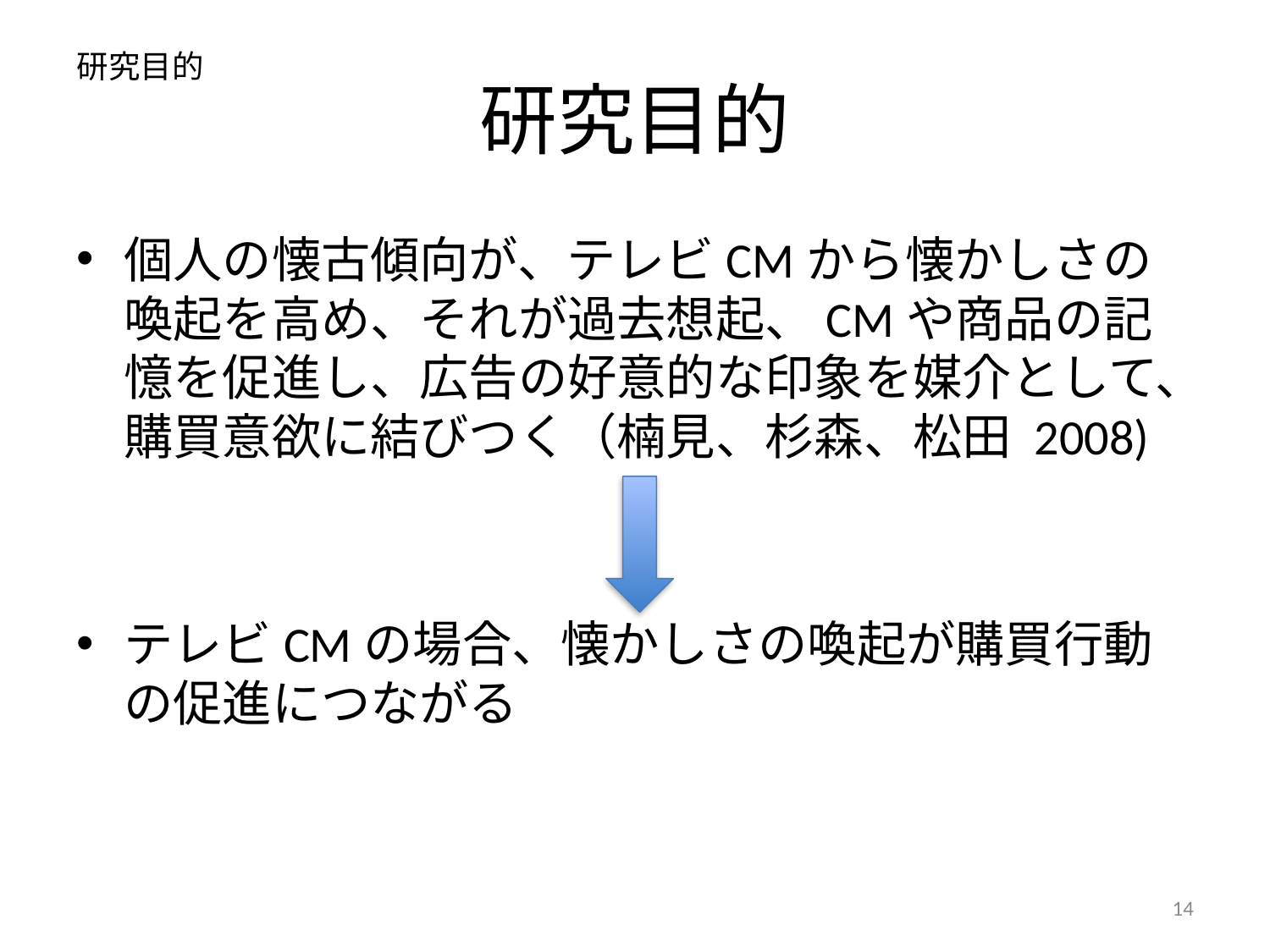

# 研究目的
研究目的
個人の懐古傾向が、テレビCMから懐かしさの喚起を高め、それが過去想起、CMや商品の記憶を促進し、広告の好意的な印象を媒介として、購買意欲に結びつく（楠見、杉森、松田 2008)

テレビCMの場合、懐かしさの喚起が購買行動の促進につながる

14